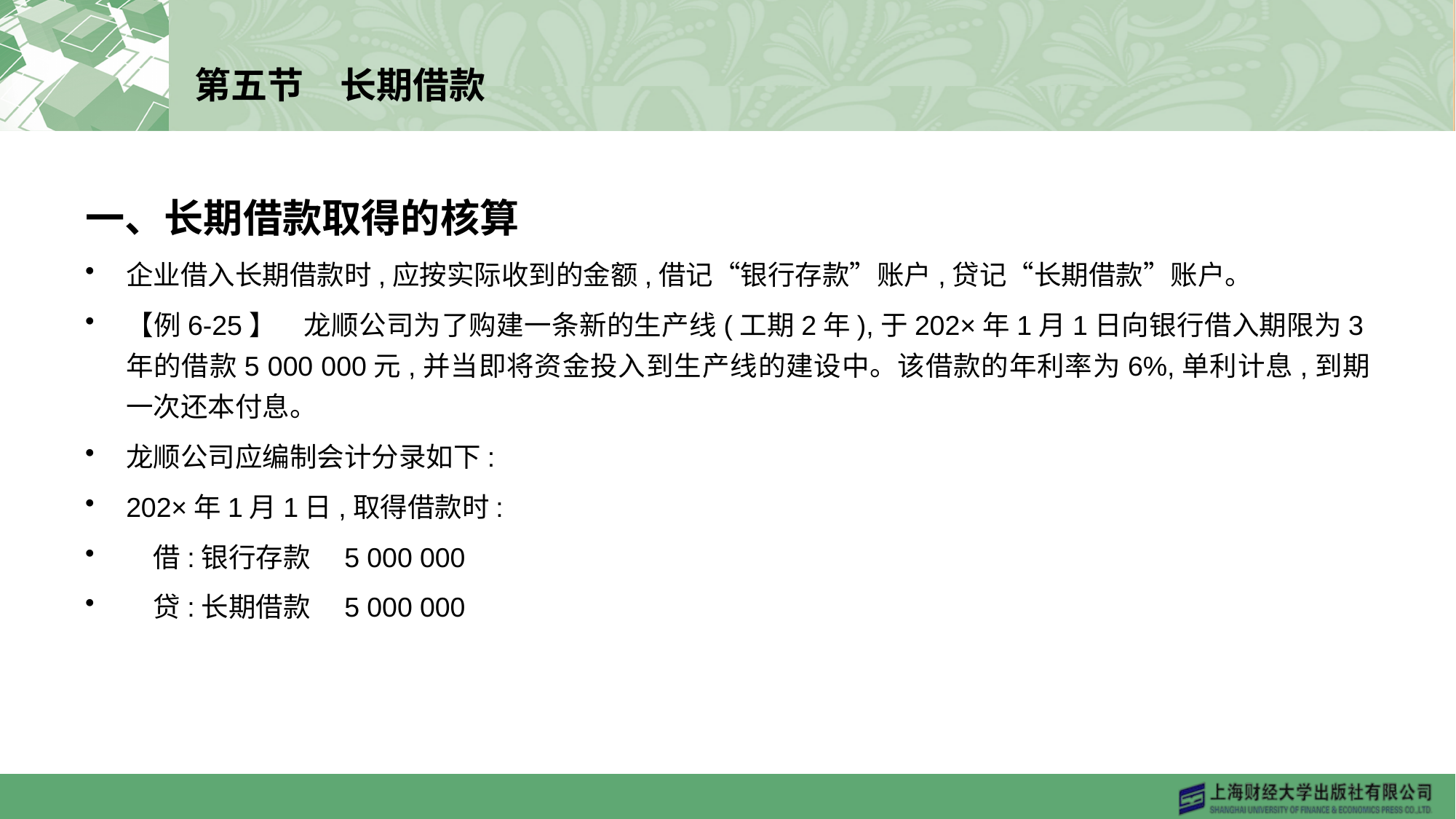

# 第五节　长期借款
一、长期借款取得的核算
企业借入长期借款时,应按实际收到的金额,借记“银行存款”账户,贷记“长期借款”账户。
【例6-25】　龙顺公司为了购建一条新的生产线(工期2年),于202×年1月1日向银行借入期限为3年的借款5 000 000元,并当即将资金投入到生产线的建设中。该借款的年利率为6%,单利计息,到期一次还本付息。
龙顺公司应编制会计分录如下:
202×年1月1日,取得借款时:
　借:银行存款	5 000 000
　贷:长期借款	5 000 000